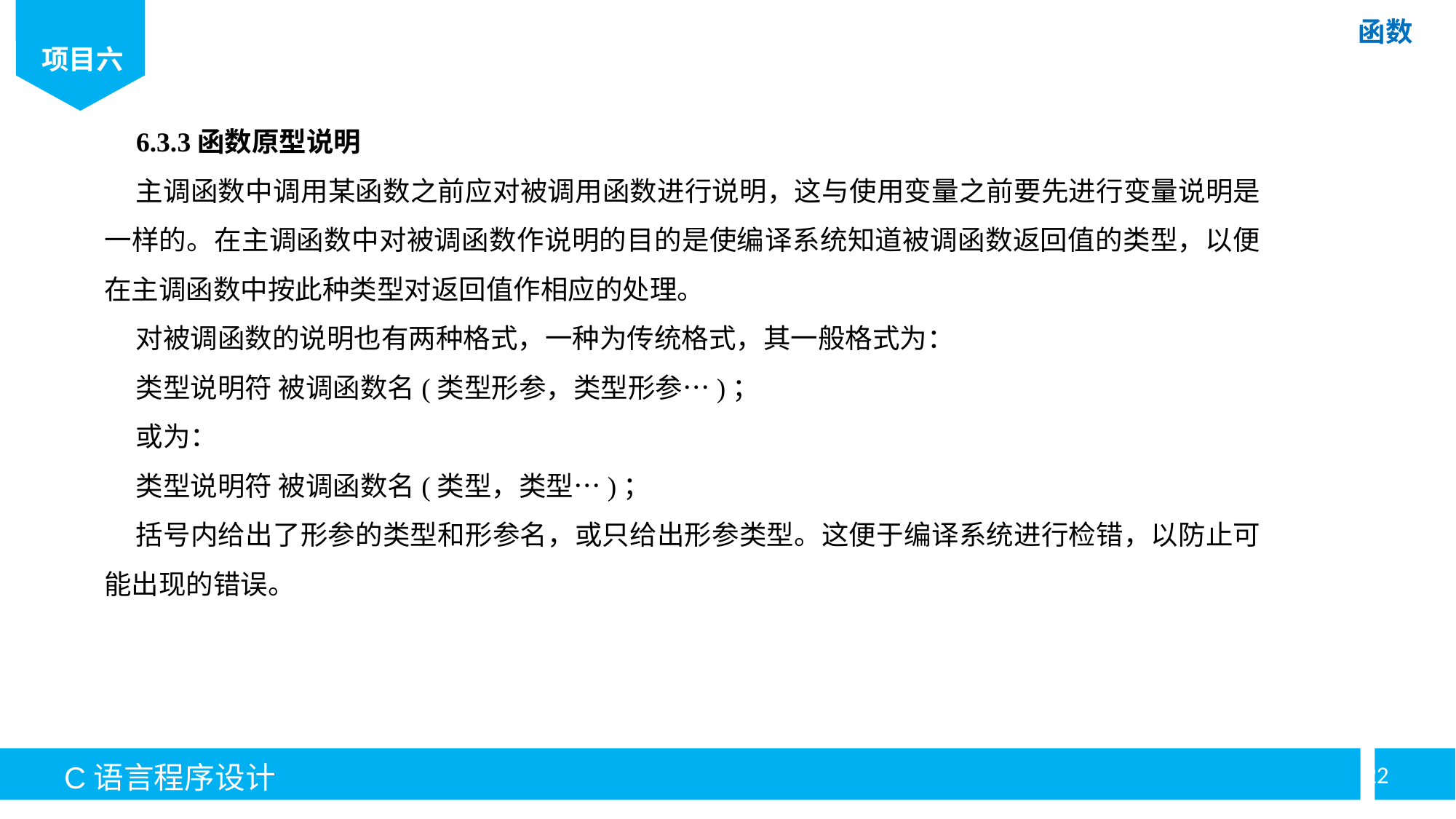

6.3.3函数原型说明
主调函数中调用某函数之前应对被调用函数进行说明，这与使用变量之前要先进行变量说明是一样的。在主调函数中对被调函数作说明的目的是使编译系统知道被调函数返回值的类型，以便在主调函数中按此种类型对返回值作相应的处理。
对被调函数的说明也有两种格式，一种为传统格式，其一般格式为：
类型说明符 被调函数名(类型形参，类型形参…)；
或为：
类型说明符 被调函数名(类型，类型…)；
括号内给出了形参的类型和形参名，或只给出形参类型。这便于编译系统进行检错，以防止可能出现的错误。